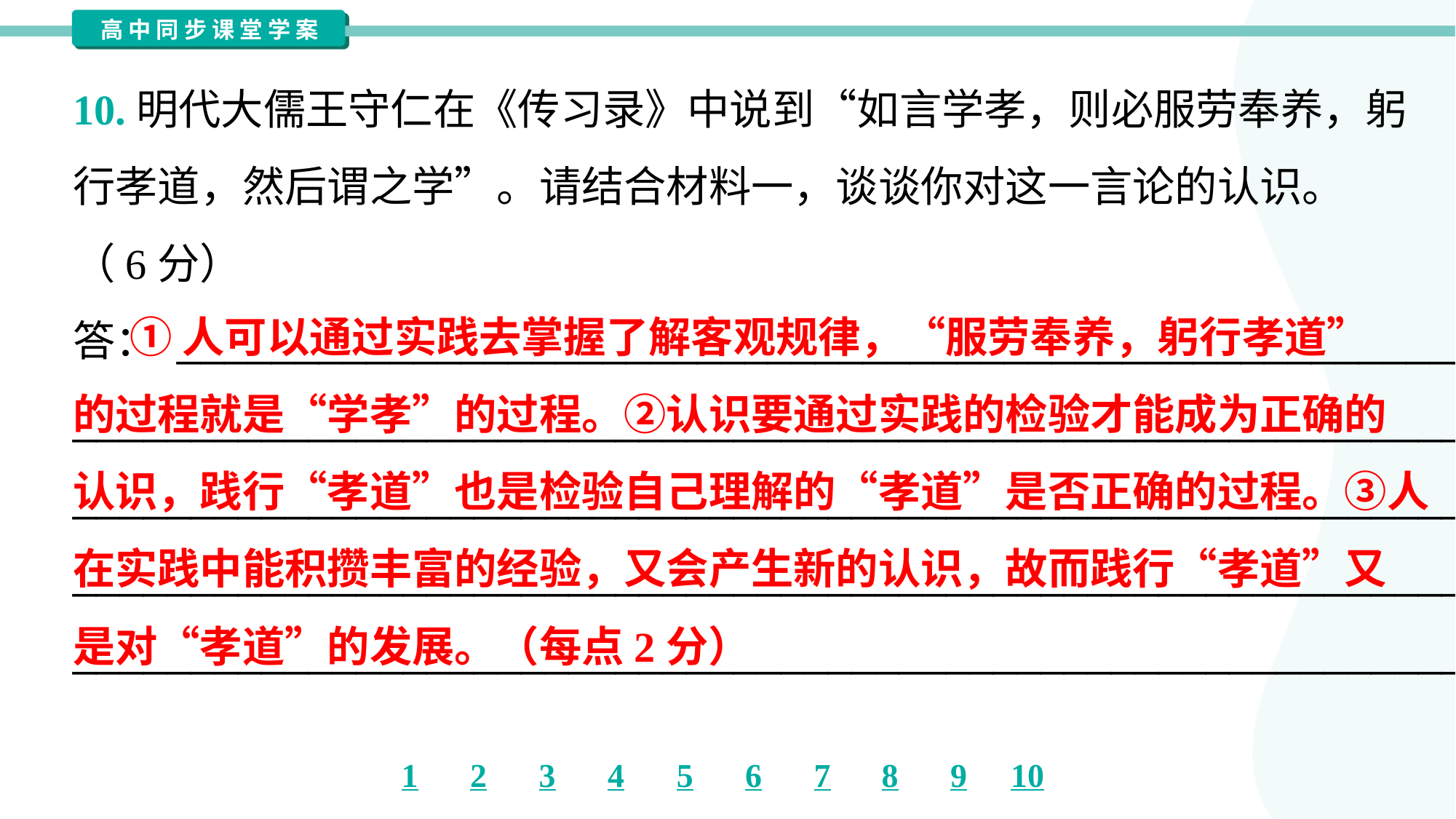

10.明代大儒王守仁在《传习录》中说到“如言学孝，则必服劳奉养，躬
行孝道，然后谓之学”。请结合材料一，谈谈你对这一言论的认识。
（6分）
答： ________________________________________________________
_____________________________________________________________
_____________________________________________________________
_____________________________________________________________
_____________________________________________________________
      ①人可以通过实践去掌握了解客观规律，“服劳奉养，躬行孝道”
的过程就是“学孝”的过程。②认识要通过实践的检验才能成为正确的
认识，践行“孝道”也是检验自己理解的“孝道”是否正确的过程。③人
在实践中能积攒丰富的经验，又会产生新的认识，故而践行“孝道”又
是对“孝道”的发展。（每点2分）